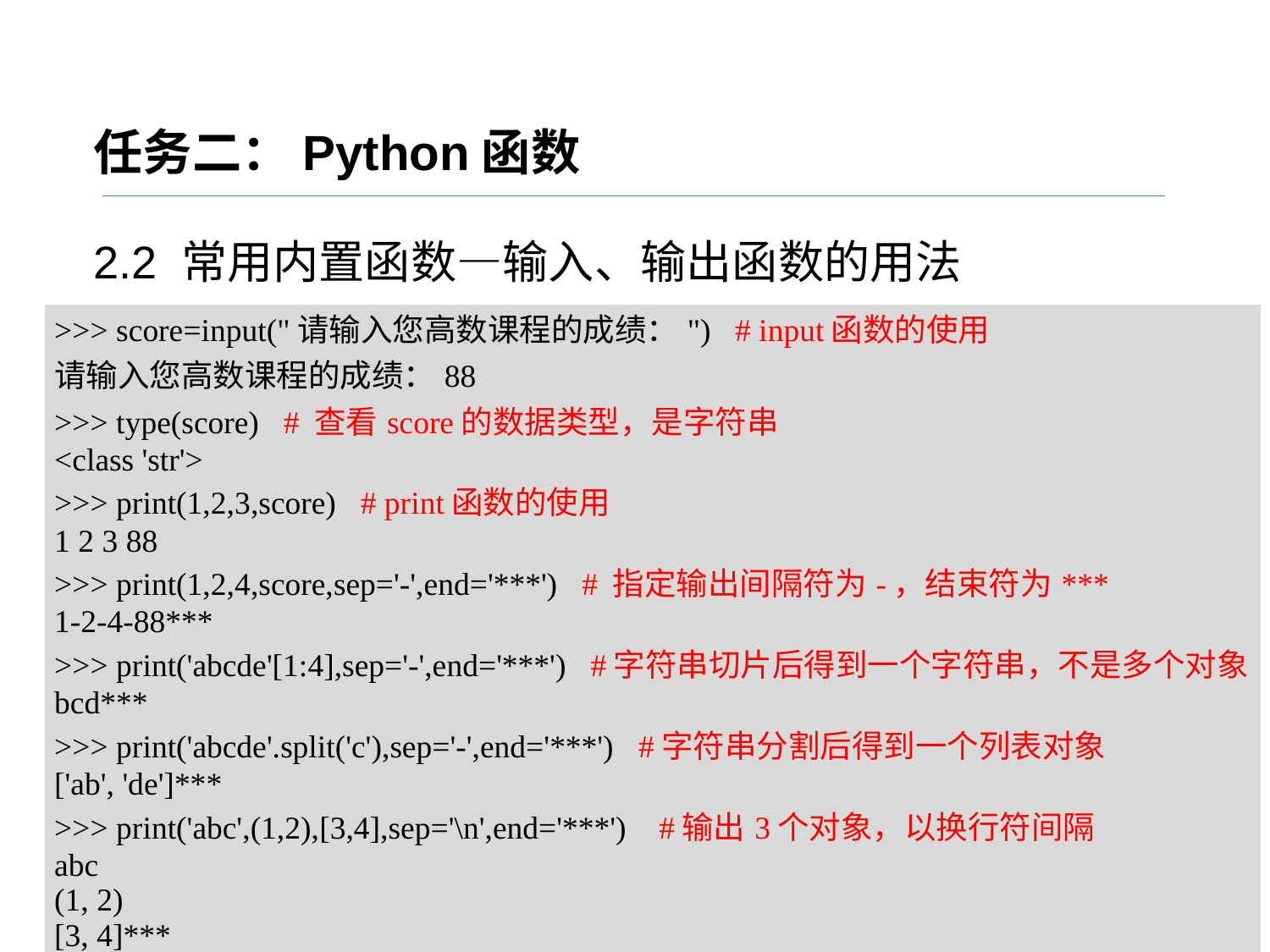

任务二：Python函数
2.2 常用内置函数—输入、输出函数的用法
| >>> score=input("请输入您高数课程的成绩：") # input函数的使用 请输入您高数课程的成绩：88 >>> type(score) # 查看score的数据类型，是字符串 <class 'str'> >>> print(1,2,3,score) # print函数的使用 1 2 3 88 >>> print(1,2,4,score,sep='-',end='\*\*\*') # 指定输出间隔符为-，结束符为\*\*\* 1-2-4-88\*\*\* >>> print('abcde'[1:4],sep='-',end='\*\*\*') #字符串切片后得到一个字符串，不是多个对象 bcd\*\*\* >>> print('abcde'.split('c'),sep='-',end='\*\*\*') #字符串分割后得到一个列表对象 ['ab', 'de']\*\*\* >>> print('abc',(1,2),[3,4],sep='\n',end='\*\*\*') #输出3个对象，以换行符间隔 abc (1, 2) [3, 4]\*\*\* |
| --- |